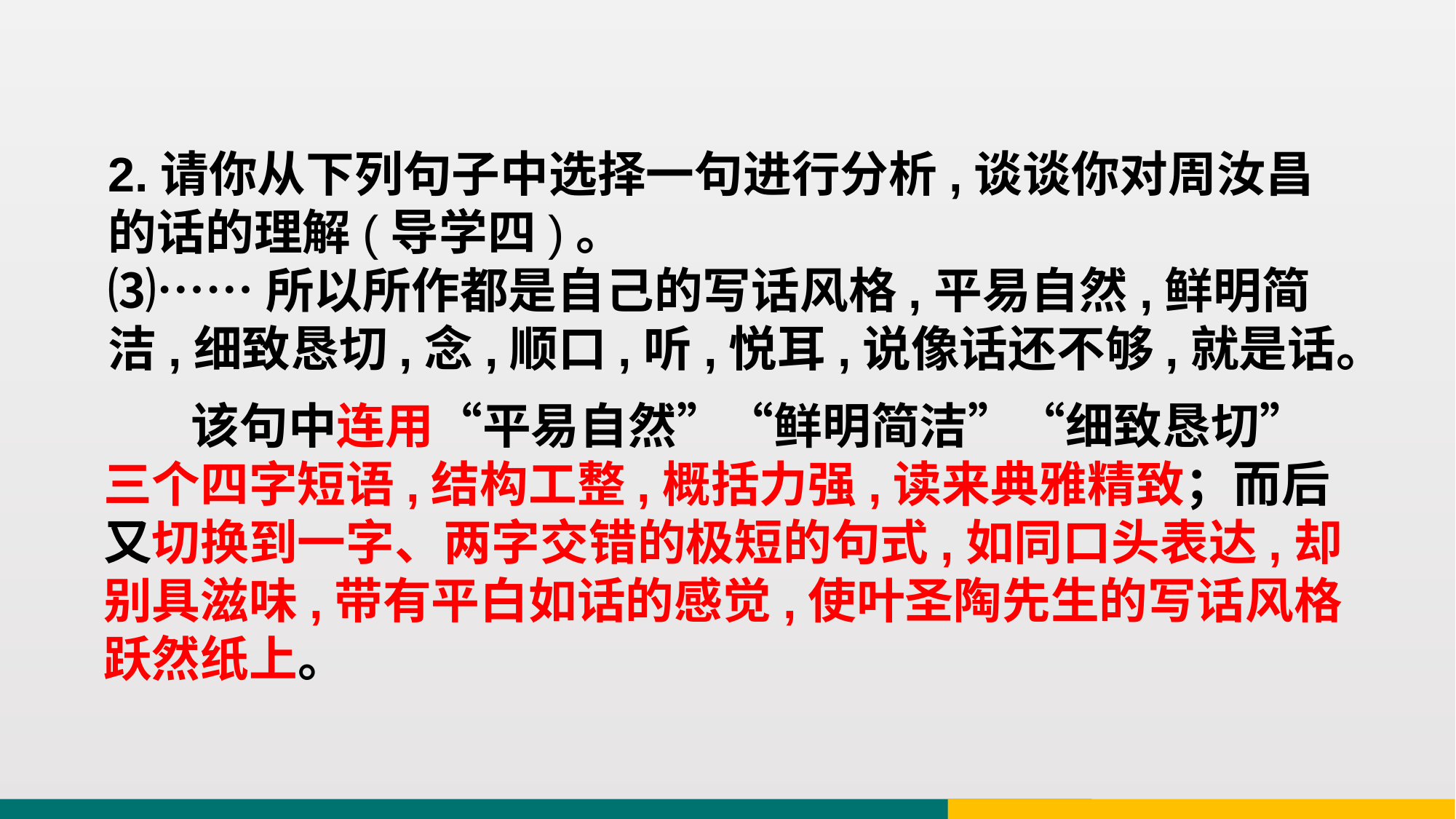

2.请你从下列句子中选择一句进行分析,谈谈你对周汝昌的话的理解(导学四)。
⑶……所以所作都是自己的写话风格,平易自然,鲜明简洁,细致恳切,念,顺口,听,悦耳,说像话还不够,就是话。
       该句中连用“平易自然”“鲜明简洁”“细致恳切”三个四字短语,结构工整,概括力强,读来典雅精致；而后又切换到一字、两字交错的极短的句式,如同口头表达,却别具滋味,带有平白如话的感觉,使叶圣陶先生的写话风格跃然纸上。